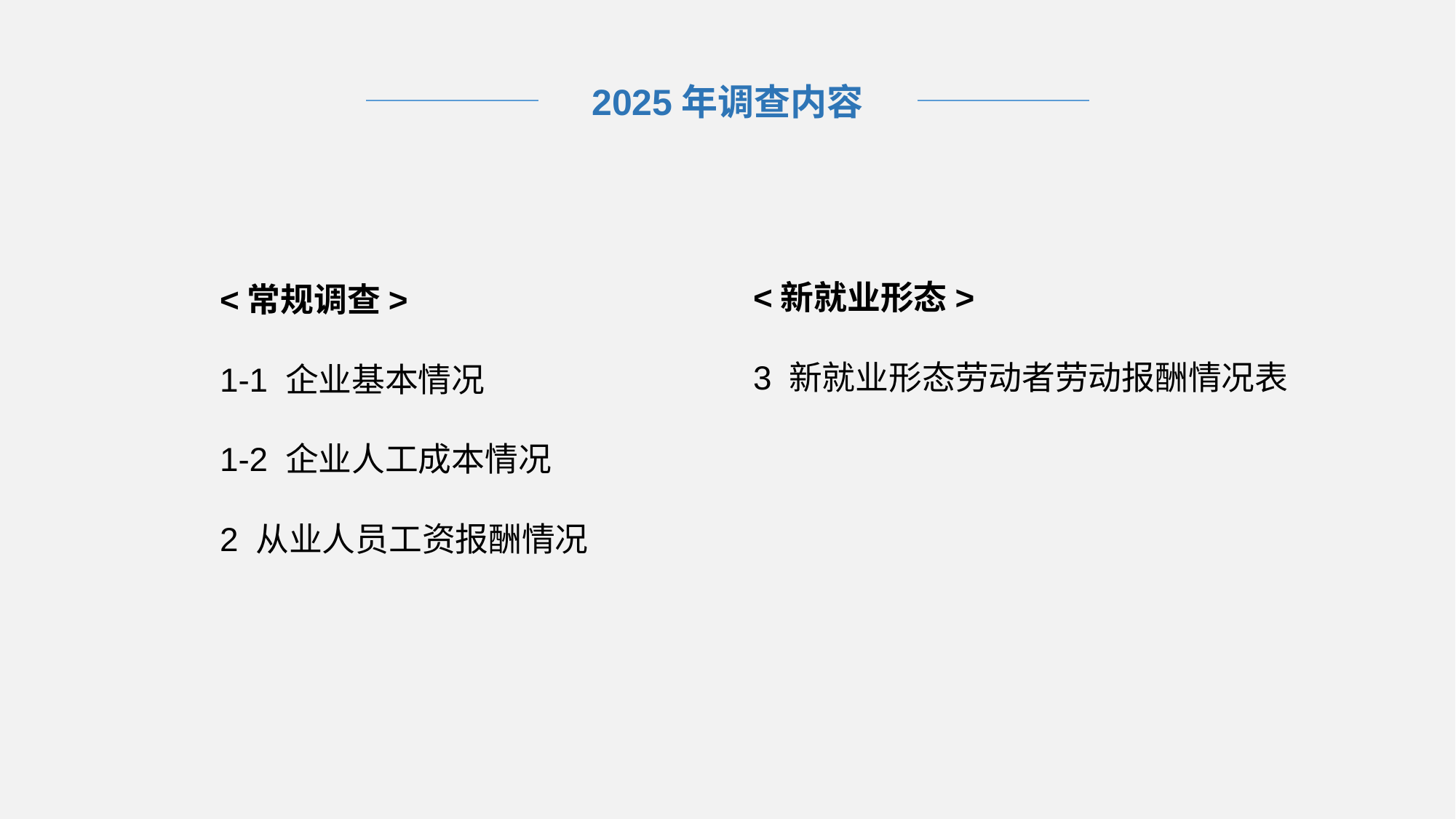

2025年调查内容
<常规调查>
1-1 企业基本情况
1-2 企业人工成本情况
2 从业人员工资报酬情况
<新就业形态>
3 新就业形态劳动者劳动报酬情况表